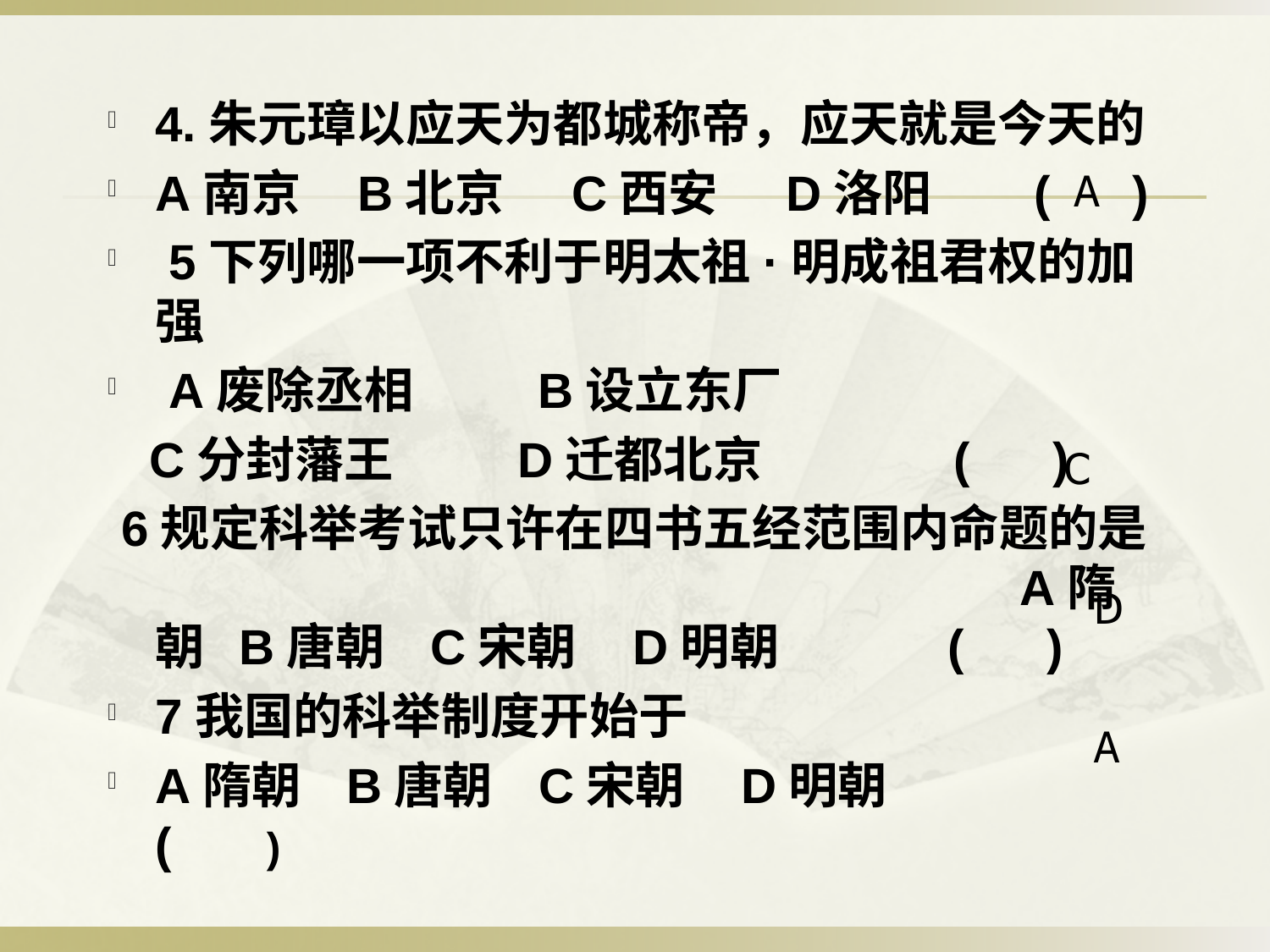

#
4.朱元璋以应天为都城称帝，应天就是今天的
A南京    B北京     C西安     D洛阳        (      )
 5下列哪一项不利于明太祖·明成祖君权的加强
 A废除丞相          B设立东厂
   C分封藩王          D迁都北京                (      )
 6规定科举考试只许在四书五经范围内命题的是                                                                              A隋朝  B唐朝   C宋朝    D明朝              (      )
7我国的科举制度开始于
A隋朝   B唐朝   C宋朝    D明朝             (        )

A
C
D
A